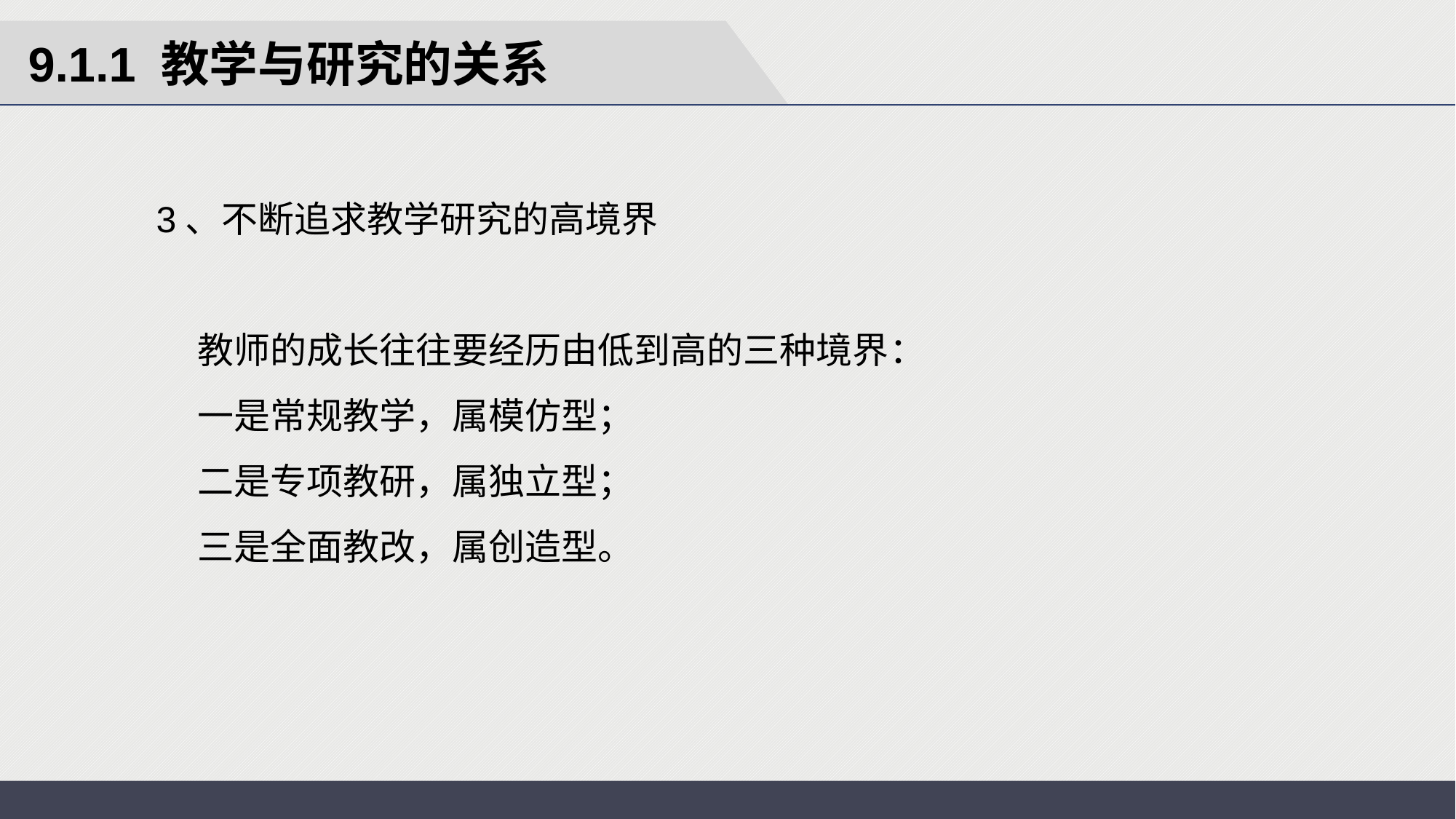

9.1.1 教学与研究的关系
3、不断追求教学研究的高境界

    教师的成长往往要经历由低到高的三种境界：
    一是常规教学，属模仿型；
    二是专项教研，属独立型；
    三是全面教改，属创造型。